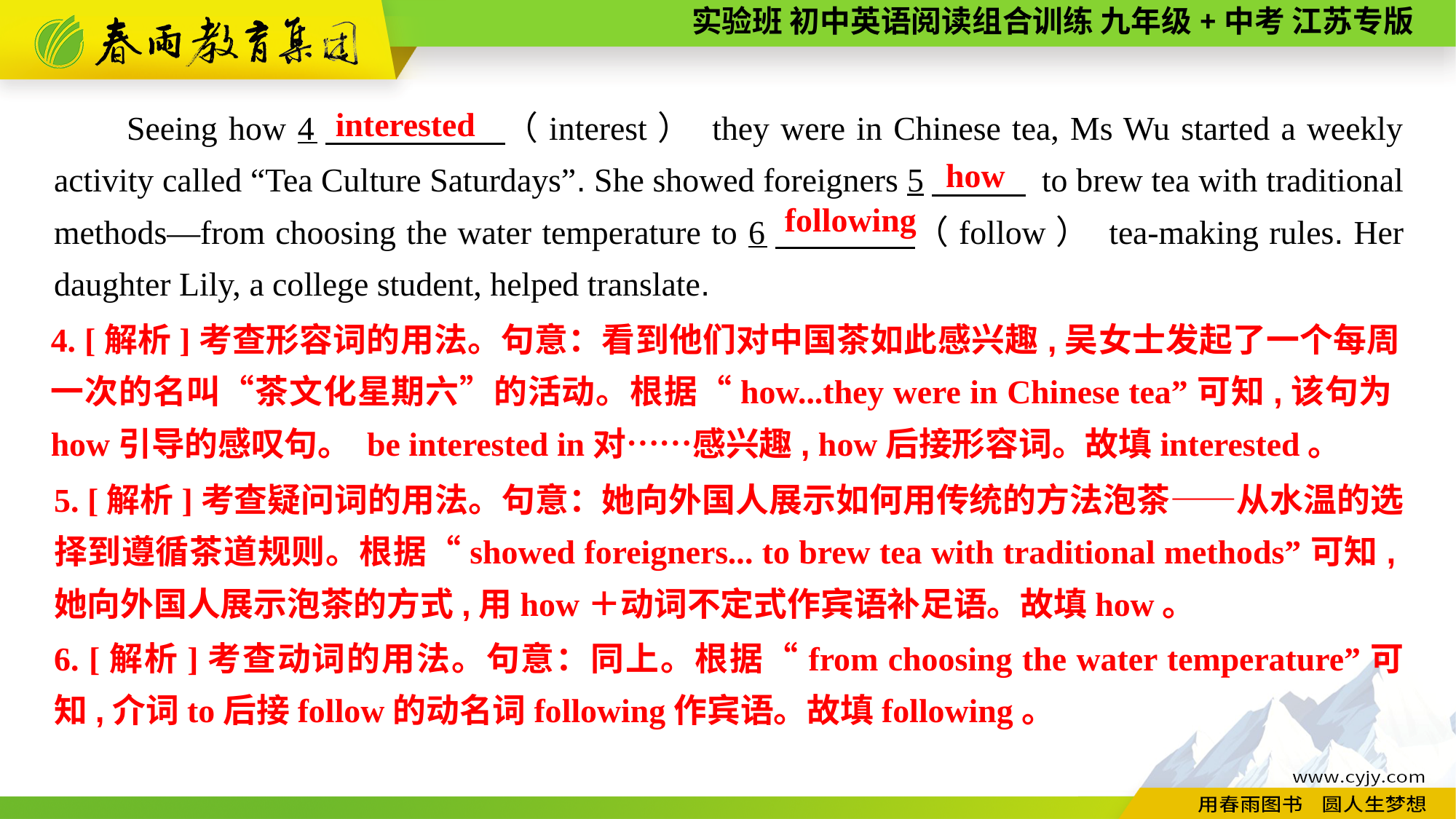

Seeing how 4　              （interest） they were in Chinese tea, Ms Wu started a weekly activity called “Tea Culture Saturdays”. She showed foreigners 5　         to brew tea with traditional methods—from choosing the water temperature to 6　           （follow） tea-making rules. Her daughter Lily, a college student, helped translate.
interested
how
following
4. [解析]考查形容词的用法。句意：看到他们对中国茶如此感兴趣,吴女士发起了一个每周一次的名叫“茶文化星期六”的活动。根据“how...they were in Chinese tea”可知,该句为how引导的感叹句。 be interested in对……感兴趣, how后接形容词。故填interested。
5. [解析]考查疑问词的用法。句意：她向外国人展示如何用传统的方法泡茶——从水温的选择到遵循茶道规则。根据“showed foreigners... to brew tea with traditional methods”可知,她向外国人展示泡茶的方式,用how＋动词不定式作宾语补足语。故填how。
6. [解析]考查动词的用法。句意：同上。根据“from choosing the water temperature”可知,介词to后接follow的动名词following作宾语。故填following。